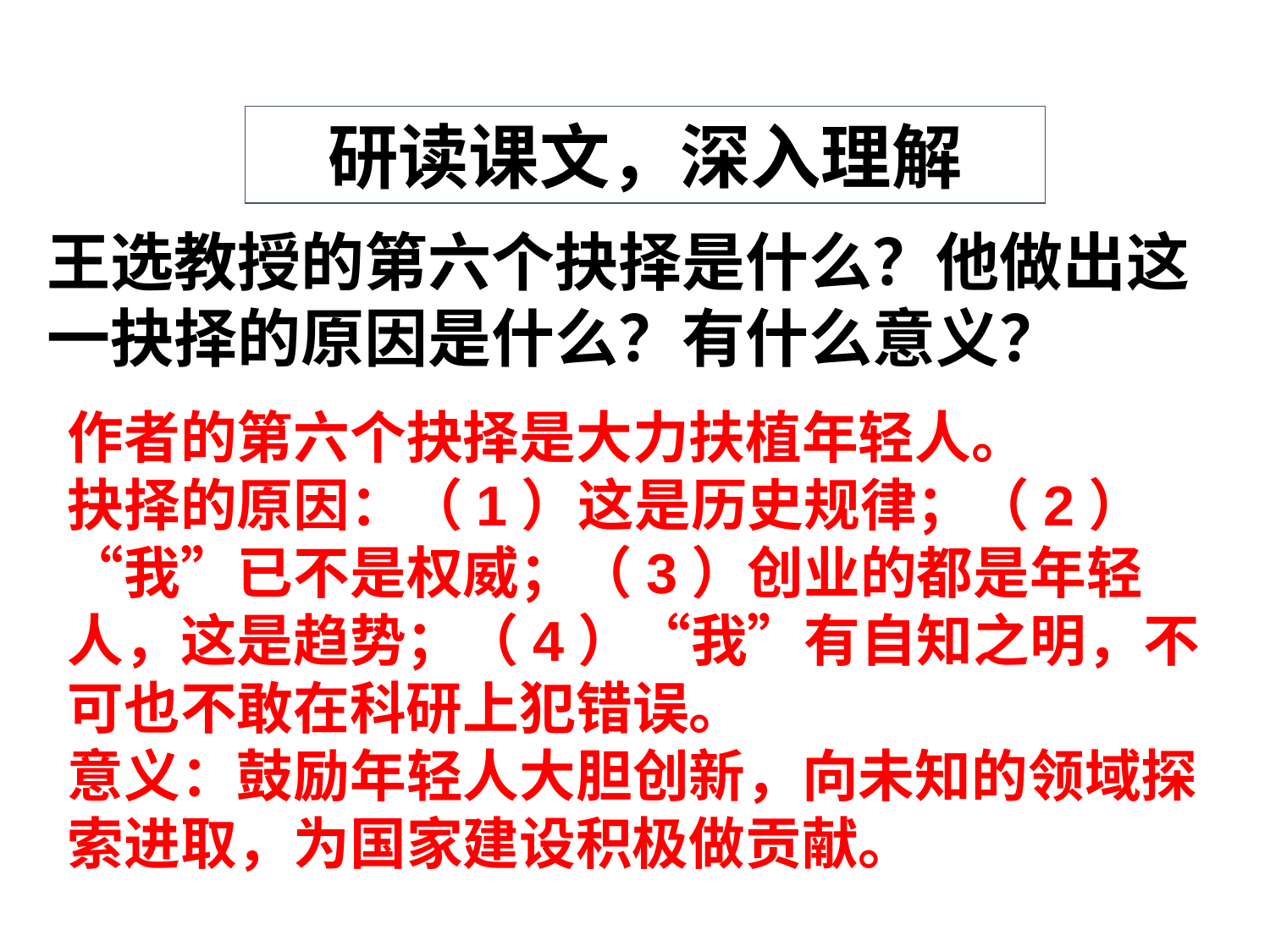

研读课文，深入理解
王选教授的第六个抉择是什么？他做出这一抉择的原因是什么？有什么意义？
作者的第六个抉择是大力扶植年轻人。
抉择的原因：（1）这是历史规律；（2）“我”已不是权威；（3）创业的都是年轻人，这是趋势；（4）“我”有自知之明，不可也不敢在科研上犯错误。
意义：鼓励年轻人大胆创新，向未知的领域探索进取，为国家建设积极做贡献。